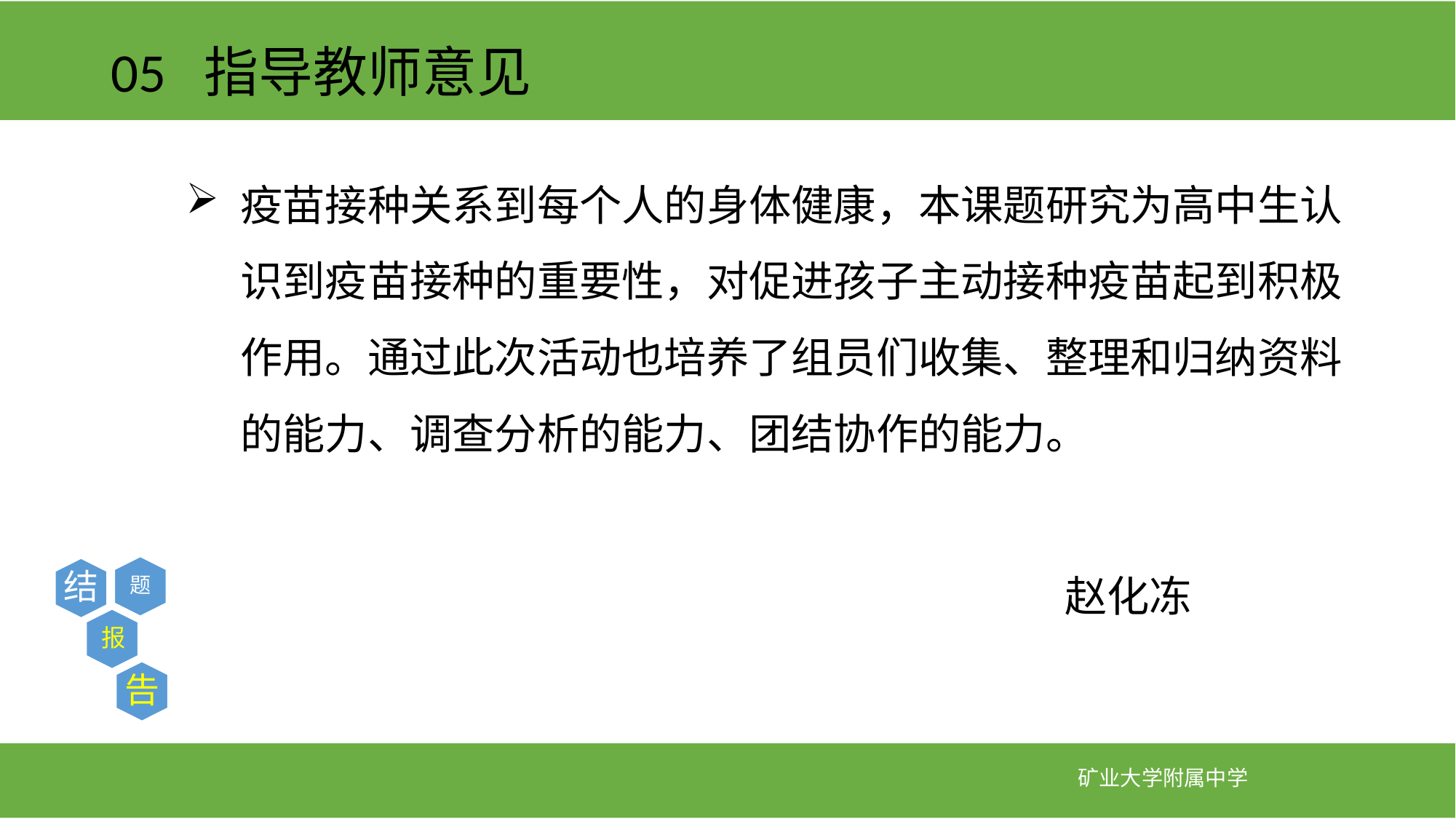

# 05  指导教师意见
疫苗接种关系到每个人的身体健康，本课题研究为高中生认识到疫苗接种的重要性，对促进孩子主动接种疫苗起到积极作用。通过此次活动也培养了组员们收集、整理和归纳资料的能力、调查分析的能力、团结协作的能力。
赵化冻